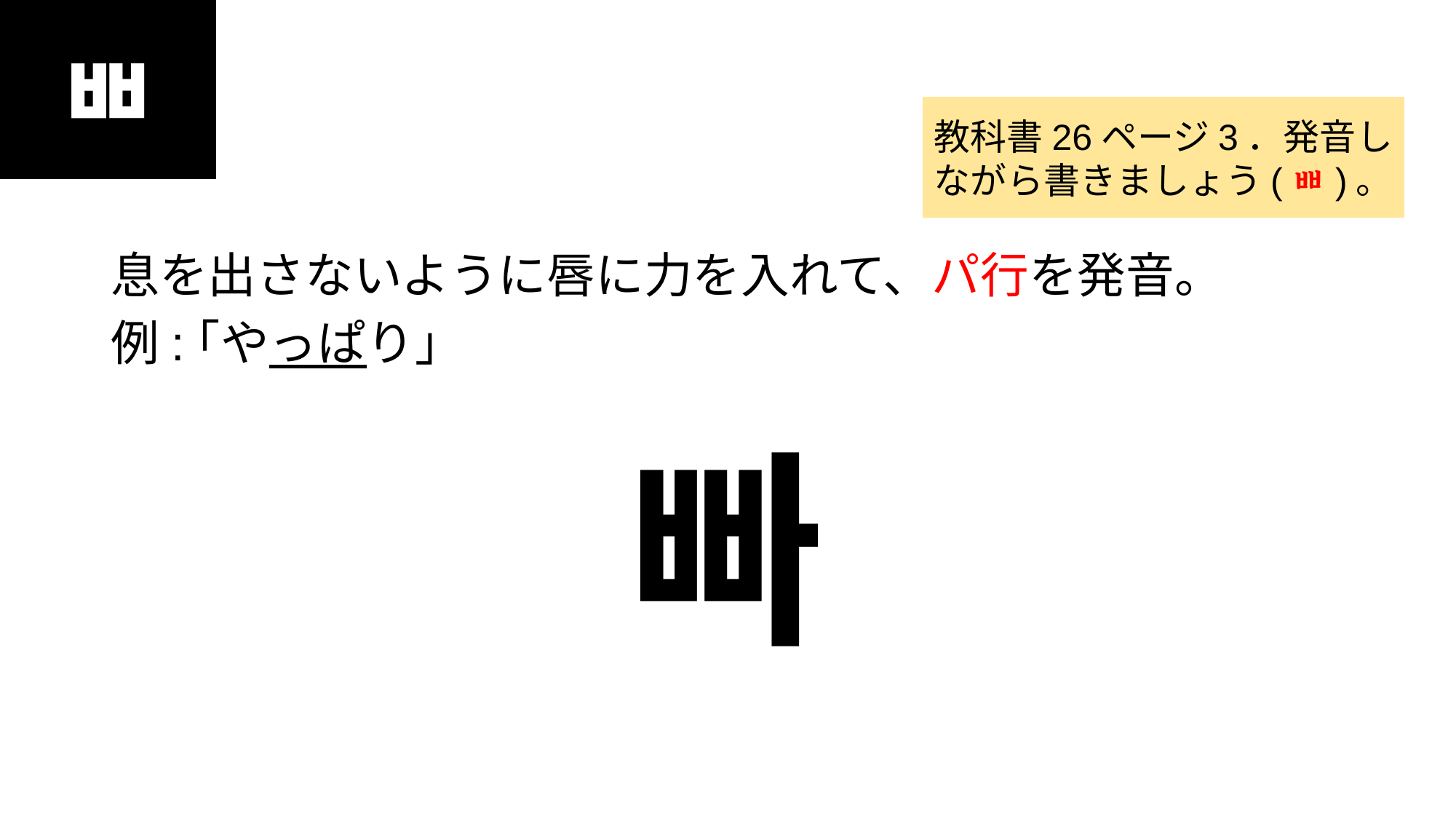

ㅃ
#
教科書26ページ3．発音しながら書きましょう(ㅃ)。

息を出さないように唇に力を入れて、パ行を発音。
例:｢やっぱり｣

빠